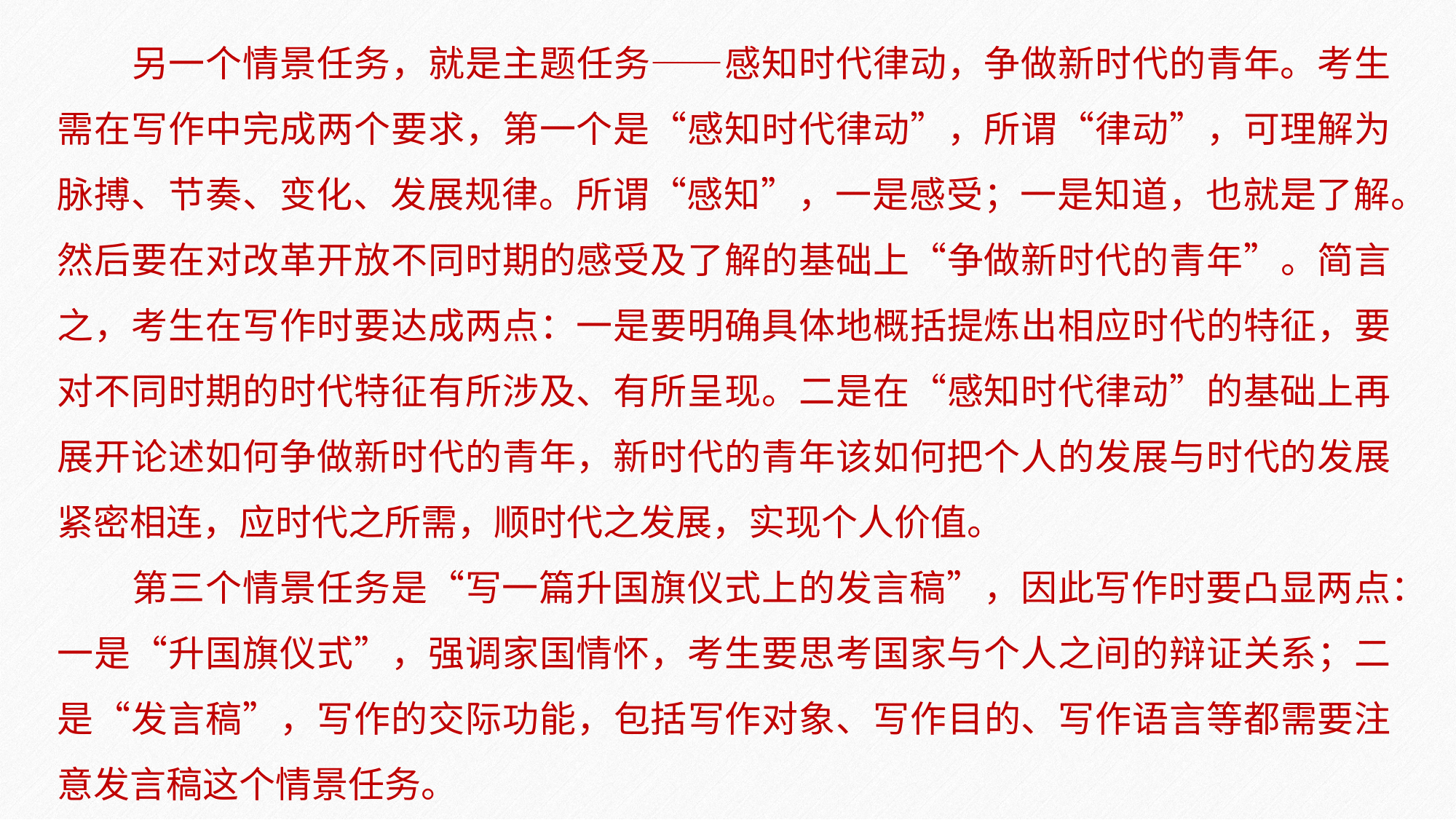

另一个情景任务，就是主题任务——感知时代律动，争做新时代的青年。考生需在写作中完成两个要求，第一个是“感知时代律动”，所谓“律动”，可理解为脉搏、节奏、变化、发展规律。所谓“感知”，一是感受；一是知道，也就是了解。然后要在对改革开放不同时期的感受及了解的基础上“争做新时代的青年”。简言之，考生在写作时要达成两点：一是要明确具体地概括提炼出相应时代的特征，要对不同时期的时代特征有所涉及、有所呈现。二是在“感知时代律动”的基础上再展开论述如何争做新时代的青年，新时代的青年该如何把个人的发展与时代的发展紧密相连，应时代之所需，顺时代之发展，实现个人价值。
第三个情景任务是“写一篇升国旗仪式上的发言稿”，因此写作时要凸显两点：一是“升国旗仪式”，强调家国情怀，考生要思考国家与个人之间的辩证关系；二是“发言稿”，写作的交际功能，包括写作对象、写作目的、写作语言等都需要注意发言稿这个情景任务。